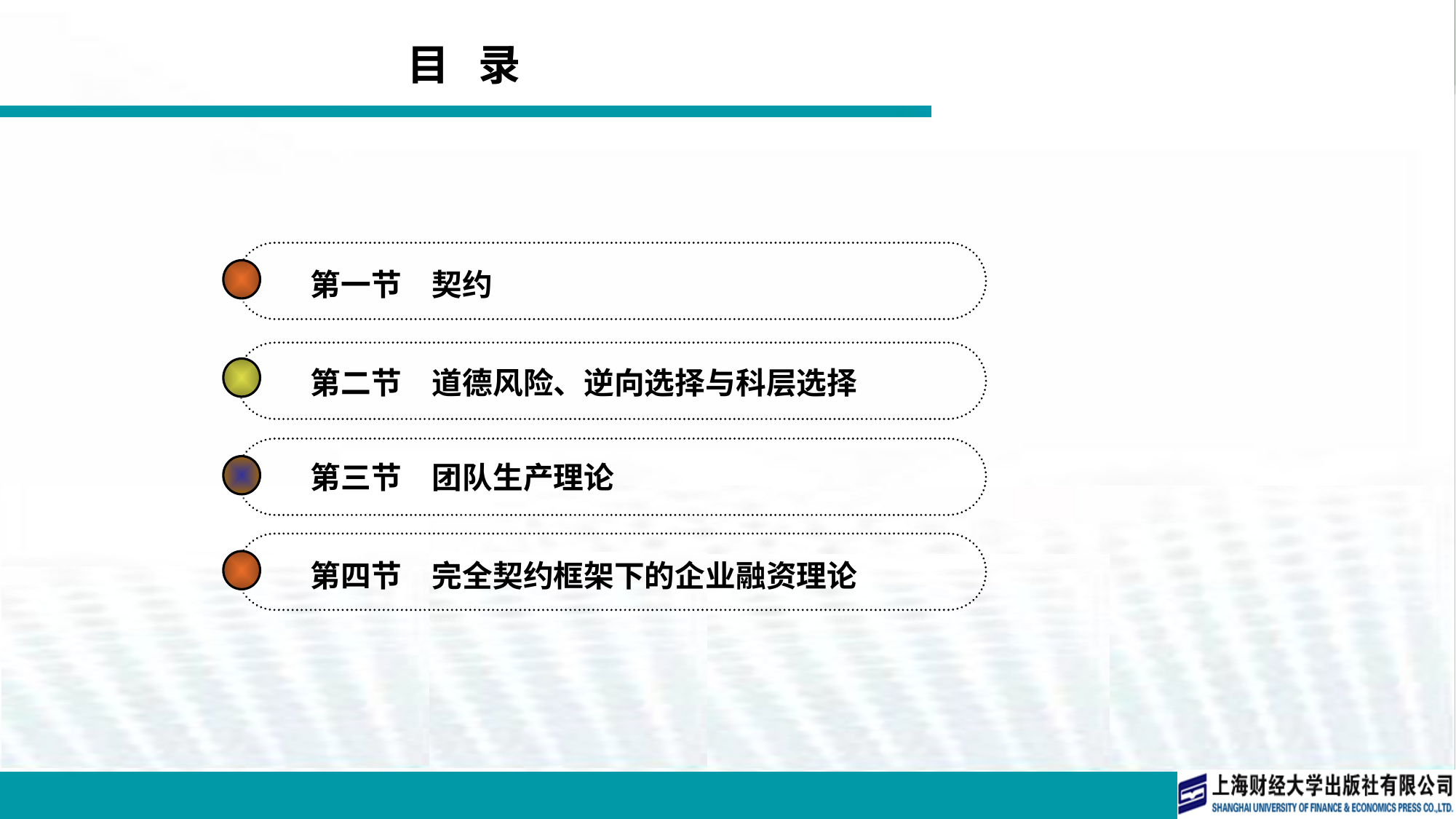

目   录

第一节　契约

第二节　道德风险、逆向选择与科层选择

第三节　团队生产理论

第四节　完全契约框架下的企业融资理论